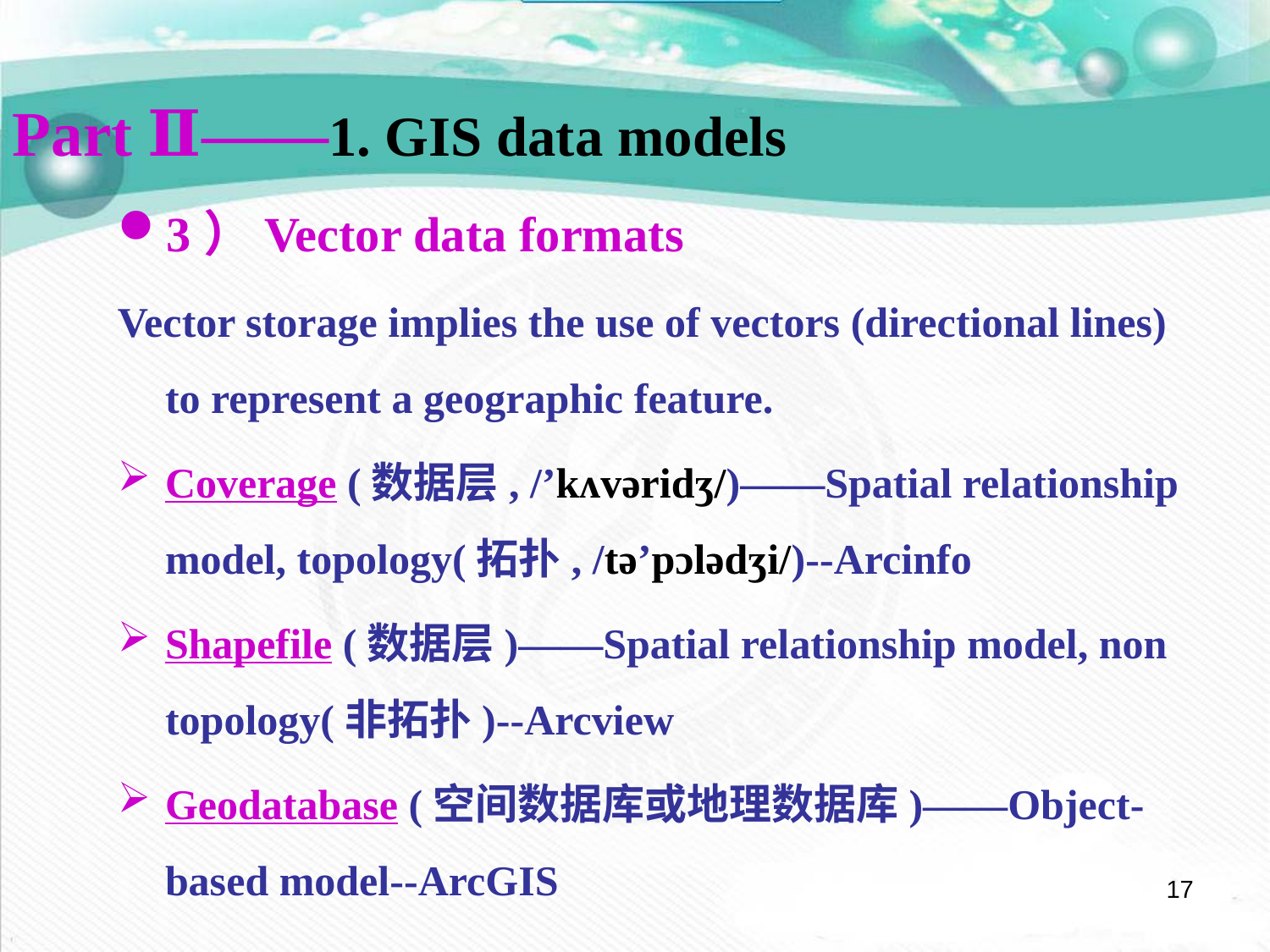

Part Ⅱ——1. GIS data models
3）Vector data formats
Vector storage implies the use of vectors (directional lines) to represent a geographic feature.
Coverage (数据层, /’kʌvəridʒ/)——Spatial relationship model, topology(拓扑, /tə’pɔlədʒi/)--Arcinfo
Shapefile (数据层)——Spatial relationship model, non topology(非拓扑)--Arcview
Geodatabase (空间数据库或地理数据库)——Object-based model--ArcGIS
17